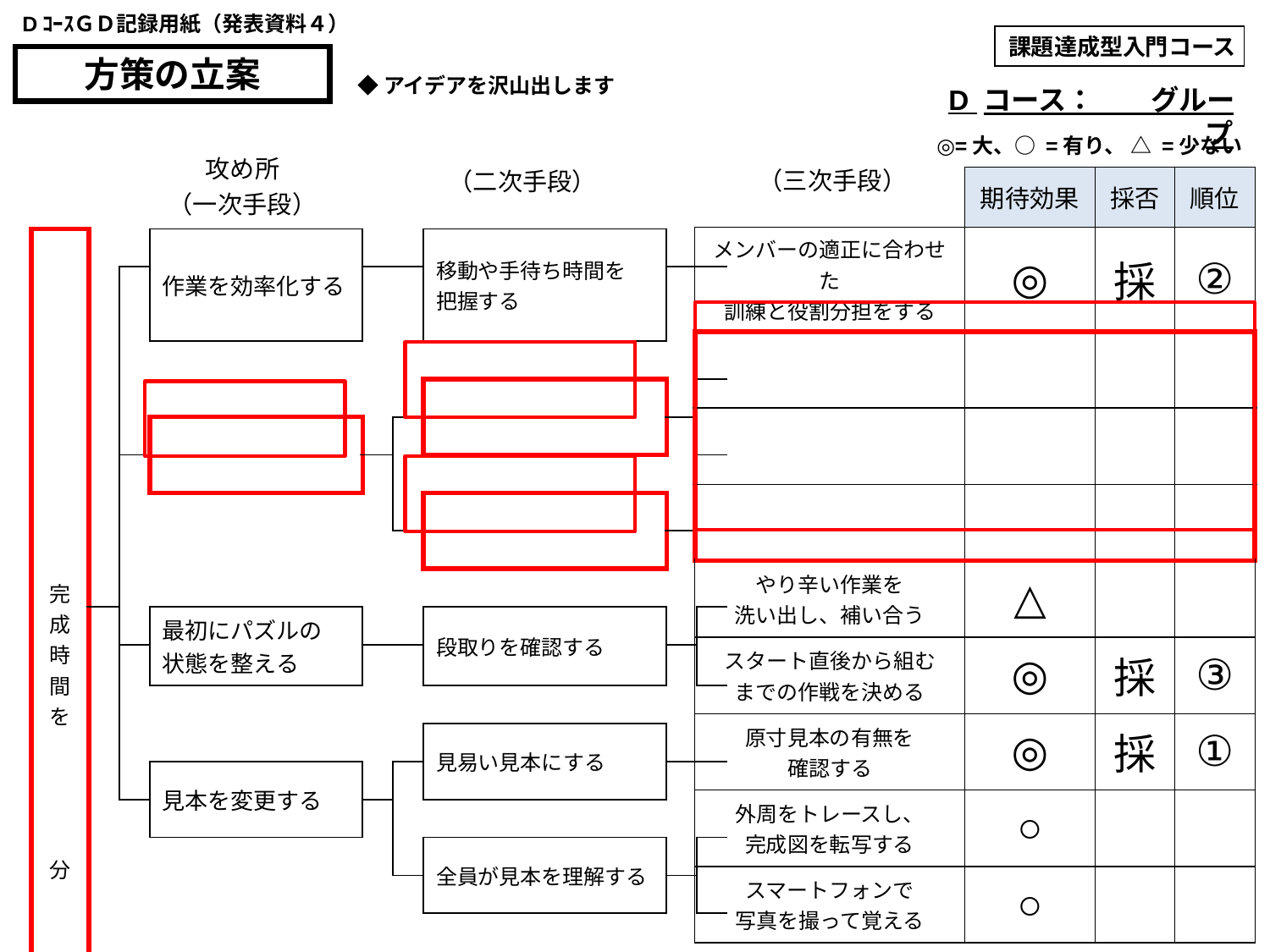

DｺｰｽＧＤ記録用紙（発表資料４）
課題達成型入門コース
方策の立案
◆アイデアを沢山出します
D コース：　　グループ
◎=大、○ =有り、 △ =少ない
| 攻め所 （一次手段） |
| --- |
| （三次手段） |
| --- |
| （二次手段） |
| --- |
|  | 期待効果 | 採否 | 順位 |
| --- | --- | --- | --- |
| メンバーの適正に合わせた 訓練と役割分担をする | ◎ | 採 | ② |
|  |  |  |  |
|  |  |  |  |
|  |  |  |  |
| やり辛い作業を 洗い出し、補い合う | △ |  |  |
| スタート直後から組む までの作戦を決める | ◎ | 採 | ③ |
| 原寸見本の有無を 確認する | ◎ | 採 | ① |
| 外周をトレースし、 完成図を転写する | ○ |  |  |
| スマートフォンで 写真を撮って覚える | ○ |  |  |
|  | 完成時間を　　　 　分 　　秒短縮させ競技会で記録更新するには |  |  | 作業を効率化する |  |  |  |  |  |  |  |  | 移動や手待ち時間を 把握する |  |  |  |  |  |  |  |  |  |
| --- | --- | --- | --- | --- | --- | --- | --- | --- | --- | --- | --- | --- | --- | --- | --- | --- | --- | --- | --- | --- | --- | --- |
|  |  |  |  |  |  |  |  |  |  |  |  |  |  |  |  |  |  |  |  |  |  |  |
|  |  |  |  |  |  |  |  |  |  |  |  |  |  |  |  |  |  |  |  |  |  |  |
|  |  |  |  |  |  |  |  |  |  |  |  |  |  |  |  |  |  |  |  |  |  |  |
|  |  |  |  |  |  |  |  |  |  |  |  |  |  |  |  |  |  |  |  |  |  |  |
|  |  |  |  |  |  |  |  |  |  |  |  |  |  |  |  |  |  |  |  |  |  |  |
|  |  |  |  |  |  |  |  |  |  |  |  |  |  |  |  |  |  |  |  |  |  |  |
|  |  |  |  |  |  |  |  |  |  |  |  |  |  |  |  |  |  |  |  |  |  |  |
|  |  |  |  |  |  |  |  |  |  |  |  |  |  |  |  |  |  |  |  |  |  |  |
|  |  |  |  | 最初にパズルの 状態を整える |  |  |  |  |  |  |  |  | 段取りを確認する |  |  |  |  |  |  |  |  |  |
|  |  |  |  |  |  |  |  |  |  |  |  |  |  |  |  |  |  |  |  |  |  |  |
|  |  |  |  |  |  |  |  |  |  |  |  |  |  |  |  |  |  |  |  |  |  |  |
|  |  |  |  |  |  |  |  |  |  |  |  |  | 見易い見本にする |  |  |  |  |  |  |  |  |  |
|  |  |  |  | 見本を変更する |  |  |  |  |  |  |  |  |  |  |  |  |  |  |  |  |  |  |
|  |  |  |  |  |  |  |  |  |  |  |  |  |  |  |  |  |  |  |  |  |  |  |
|  |  |  |  |  |  |  |  |  |  |  |  |  | 全員が見本を理解する |  |  |  |  |  |  |  |  |  |
|  |  |  |  |  |  |  |  |  |  |  |  |  |  |  |  |  |  |  |  |  |  |  |
|  |  |  |  |  |  |  |  |  |  |  |  |  |  |  |  |  |  |  |  |  |  |  |